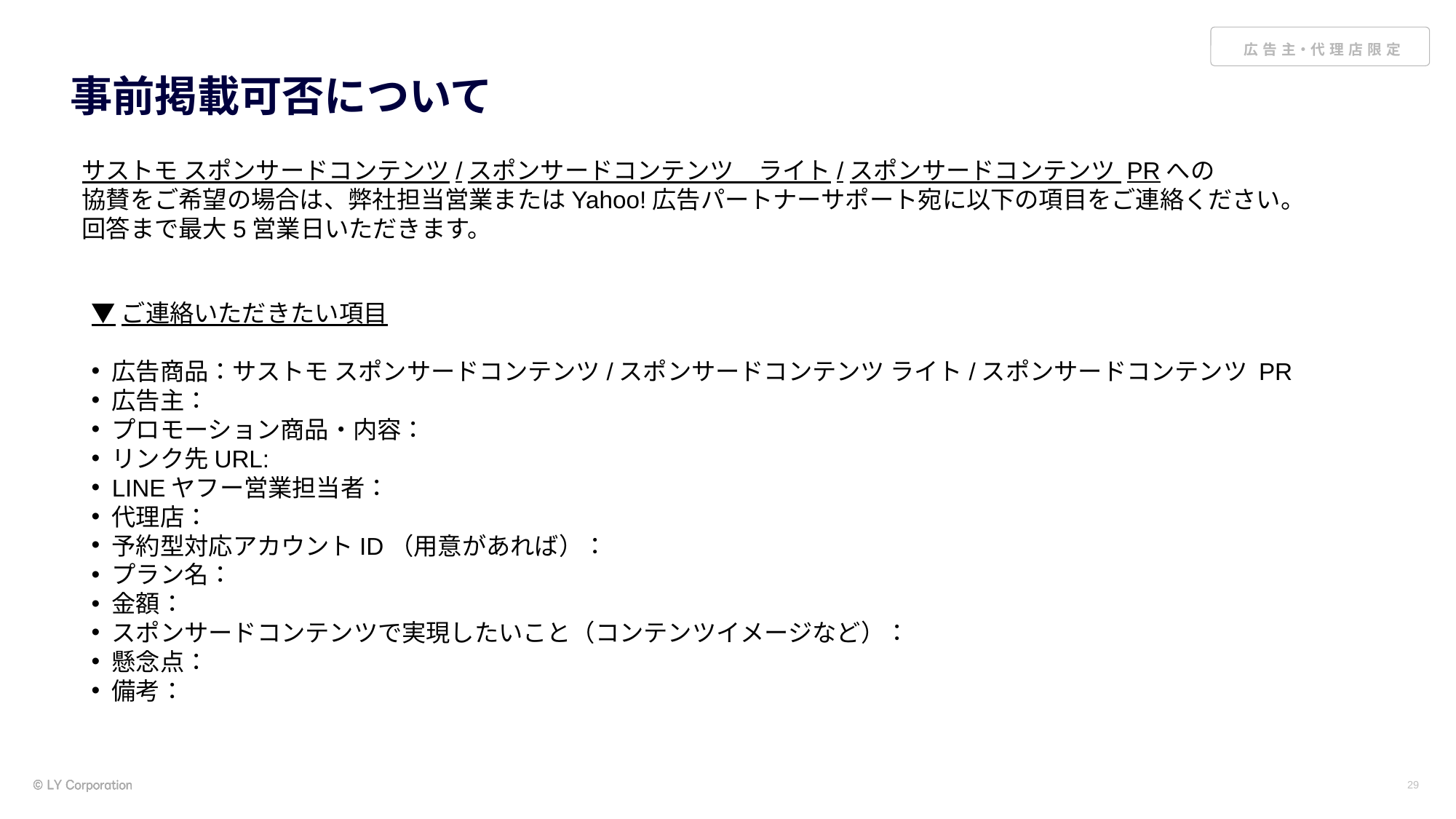

# 事前掲載可否について
サストモ スポンサードコンテンツ/スポンサードコンテンツ　ライト/スポンサードコンテンツ PRへの
協賛をご希望の場合は、弊社担当営業またはYahoo!広告パートナーサポート宛に以下の項目をご連絡ください。
回答まで最大5営業日いただきます。
▼ご連絡いただきたい項目

広告商品：サストモ スポンサードコンテンツ/スポンサードコンテンツ ライト/スポンサードコンテンツ PR
広告主：
プロモーション商品・内容：
リンク先URL:
LINEヤフー営業担当者：
代理店：
予約型対応アカウントID（用意があれば）：
プラン名：
金額：
スポンサードコンテンツで実現したいこと（コンテンツイメージなど）：
懸念点：
備考：